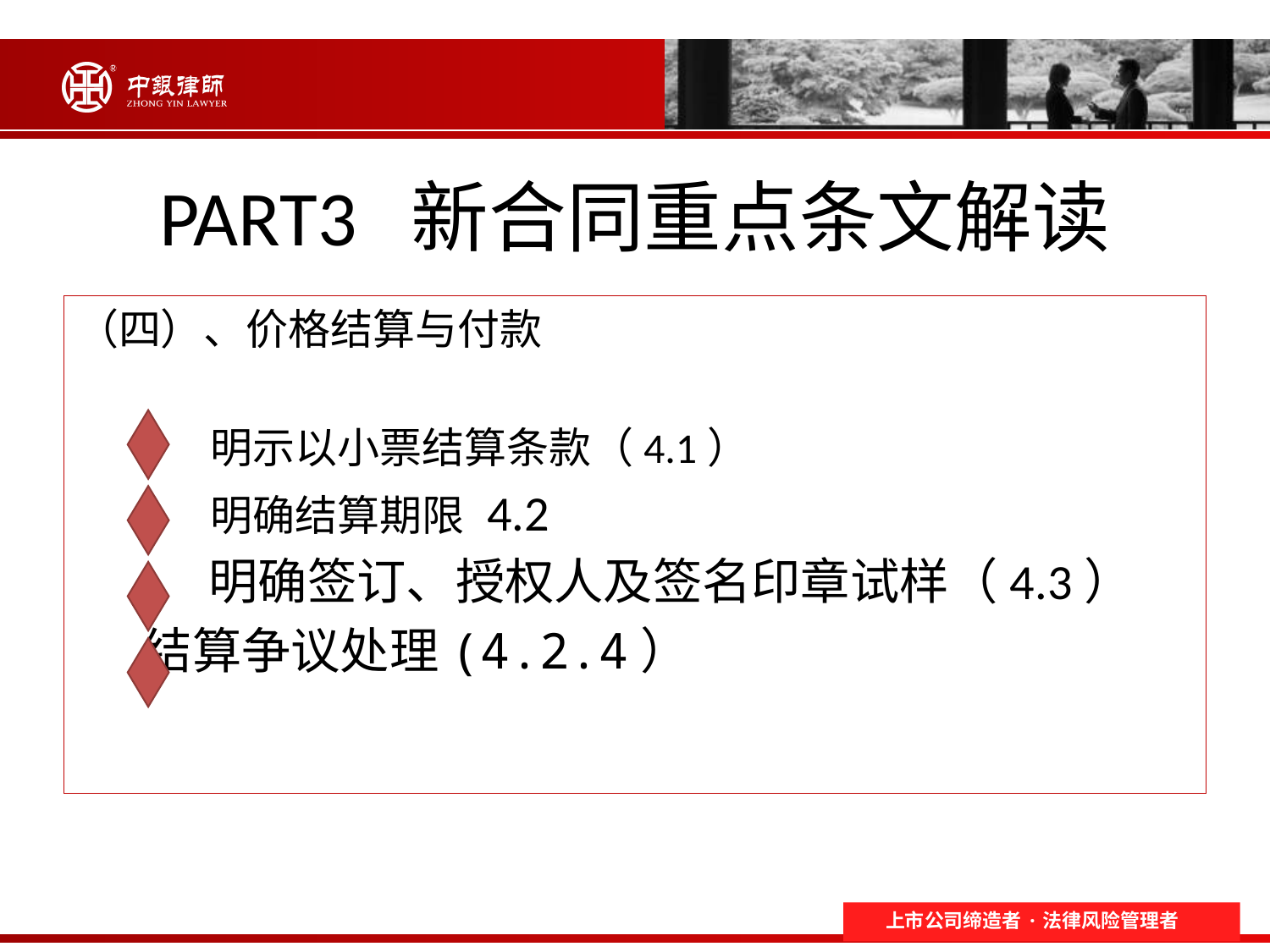

# PART3  新合同重点条文解读
（四）、价格结算与付款

             明示以小票结算条款（4.1）
             明确结算期限 4.2
           明确签订、授权人及签名印章试样（4.3）
     结算争议处理(4.2.4）